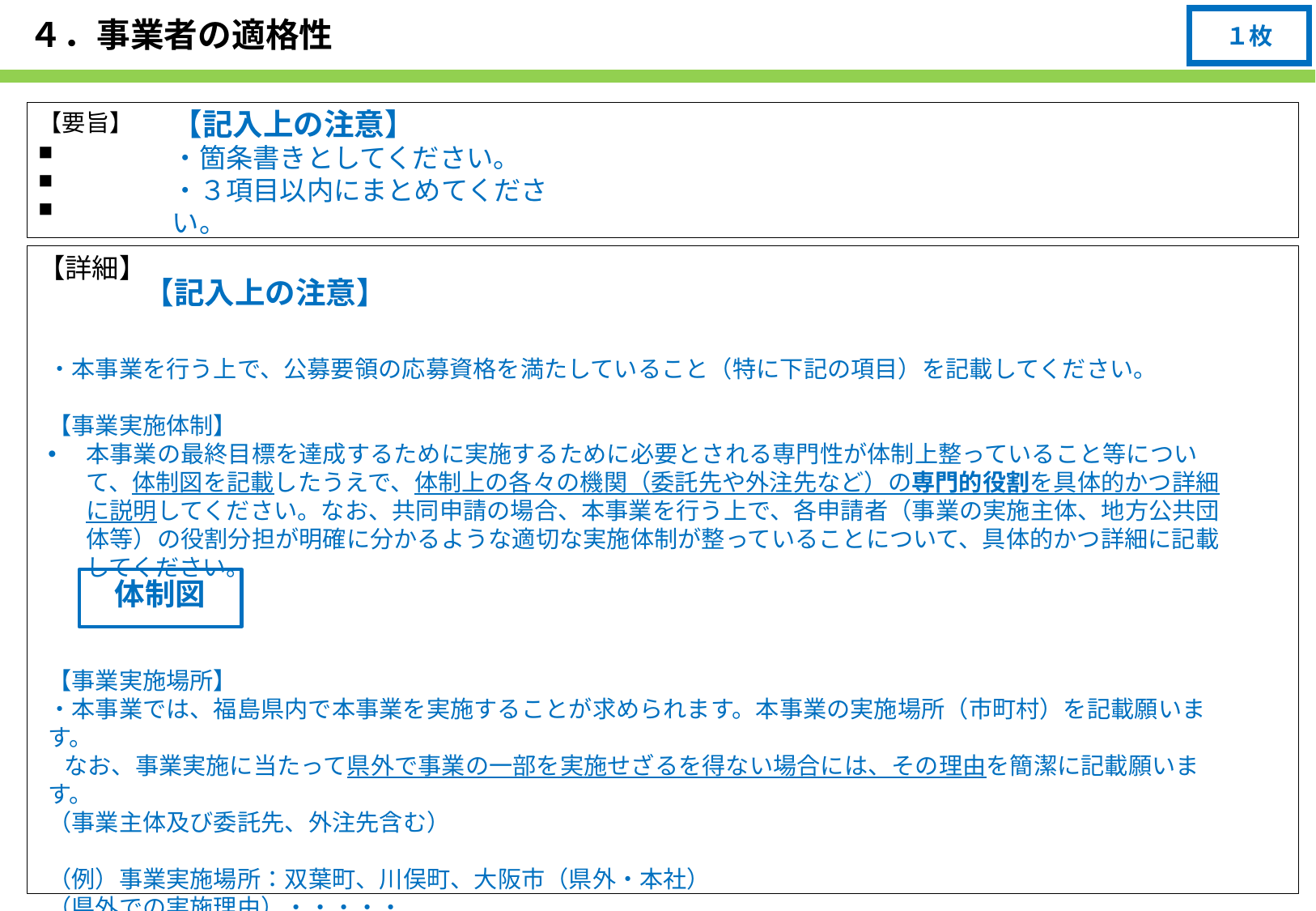

# ４．事業者の適格性
１枚
【記入上の注意】
・箇条書きとしてください。
・３項目以内にまとめてください。
【要旨】
■
■
■

【詳細】
【記入上の注意】

・本事業を行う上で、公募要領の応募資格を満たしていること（特に下記の項目）を記載してください。

【事業実施体制】
本事業の最終目標を達成するために実施するために必要とされる専門性が体制上整っていること等について、体制図を記載したうえで、体制上の各々の機関（委託先や外注先など）の専門的役割を具体的かつ詳細に説明してください。なお、共同申請の場合、本事業を行う上で、各申請者（事業の実施主体、地方公共団体等）の役割分担が明確に分かるような適切な実施体制が整っていることについて、具体的かつ詳細に記載してください。

【事業実施場所】
・本事業では、福島県内で本事業を実施することが求められます。本事業の実施場所（市町村）を記載願います。
  なお、事業実施に当たって県外で事業の一部を実施せざるを得ない場合には、その理由を簡潔に記載願います。
（事業主体及び委託先、外注先含む）

（例）事業実施場所：双葉町、川俣町、大阪市（県外・本社）
（県外での実施理由）・・・・・
体制図